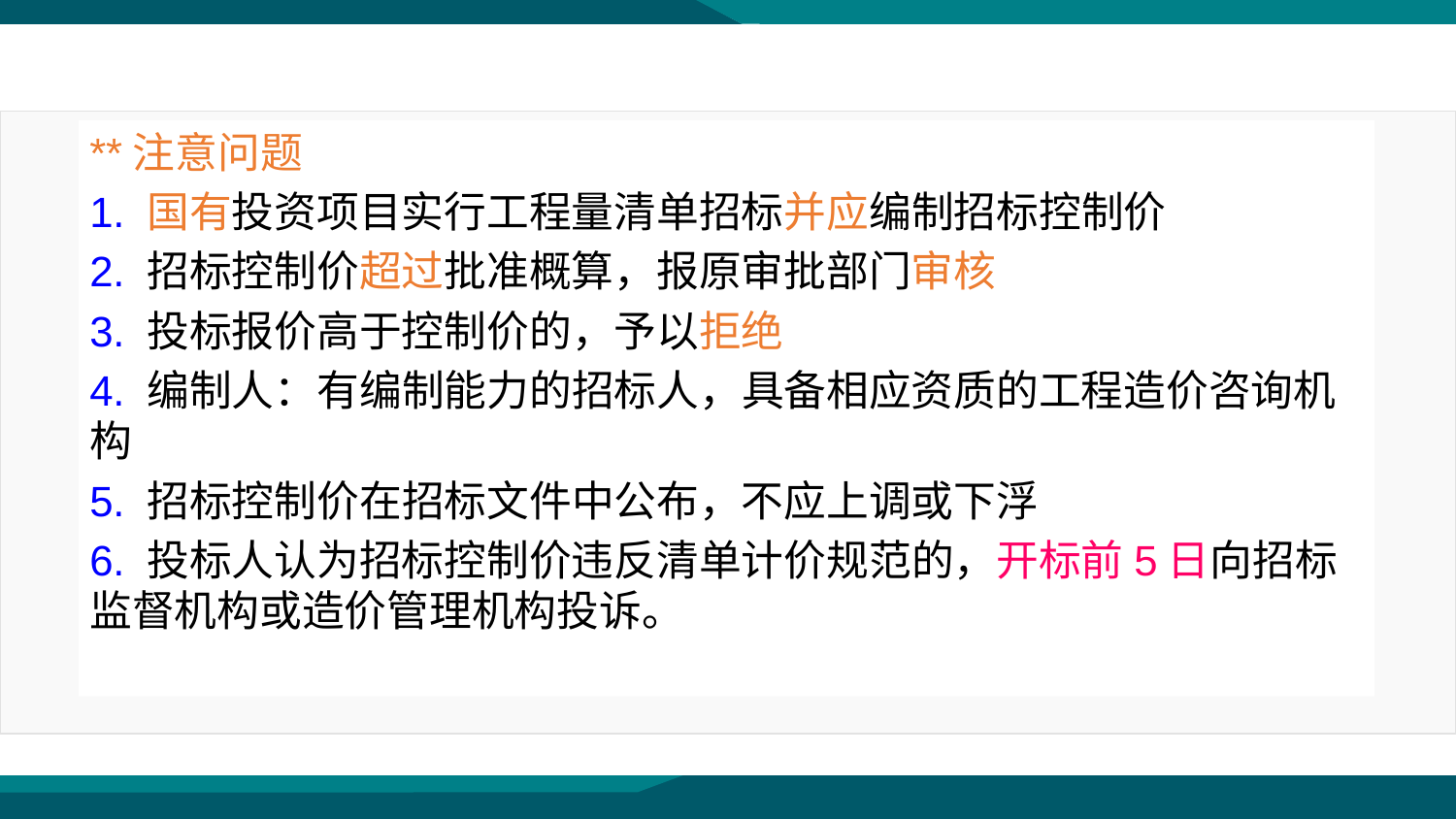

**注意问题
1. 国有投资项目实行工程量清单招标并应编制招标控制价
2. 招标控制价超过批准概算，报原审批部门审核
3. 投标报价高于控制价的，予以拒绝
4. 编制人：有编制能力的招标人，具备相应资质的工程造价咨询机构
5. 招标控制价在招标文件中公布，不应上调或下浮
6. 投标人认为招标控制价违反清单计价规范的，开标前5日向招标监督机构或造价管理机构投诉。